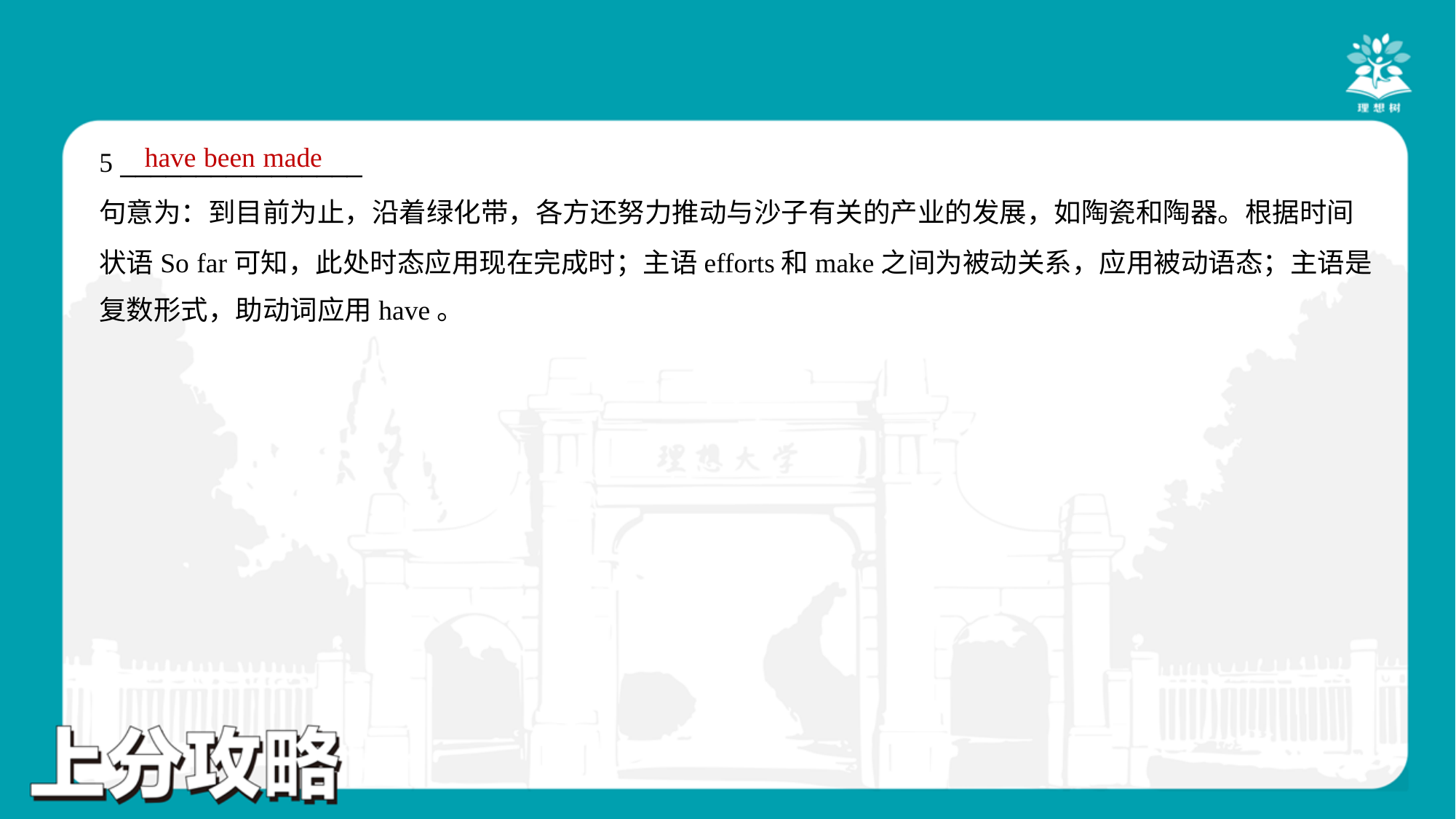

have been made
5 ________________
句意为：到目前为止，沿着绿化带，各方还努力推动与沙子有关的产业的发展，如陶瓷和陶器。根据时间
状语So far可知，此处时态应用现在完成时；主语efforts和make之间为被动关系，应用被动语态；主语是
复数形式，助动词应用have。